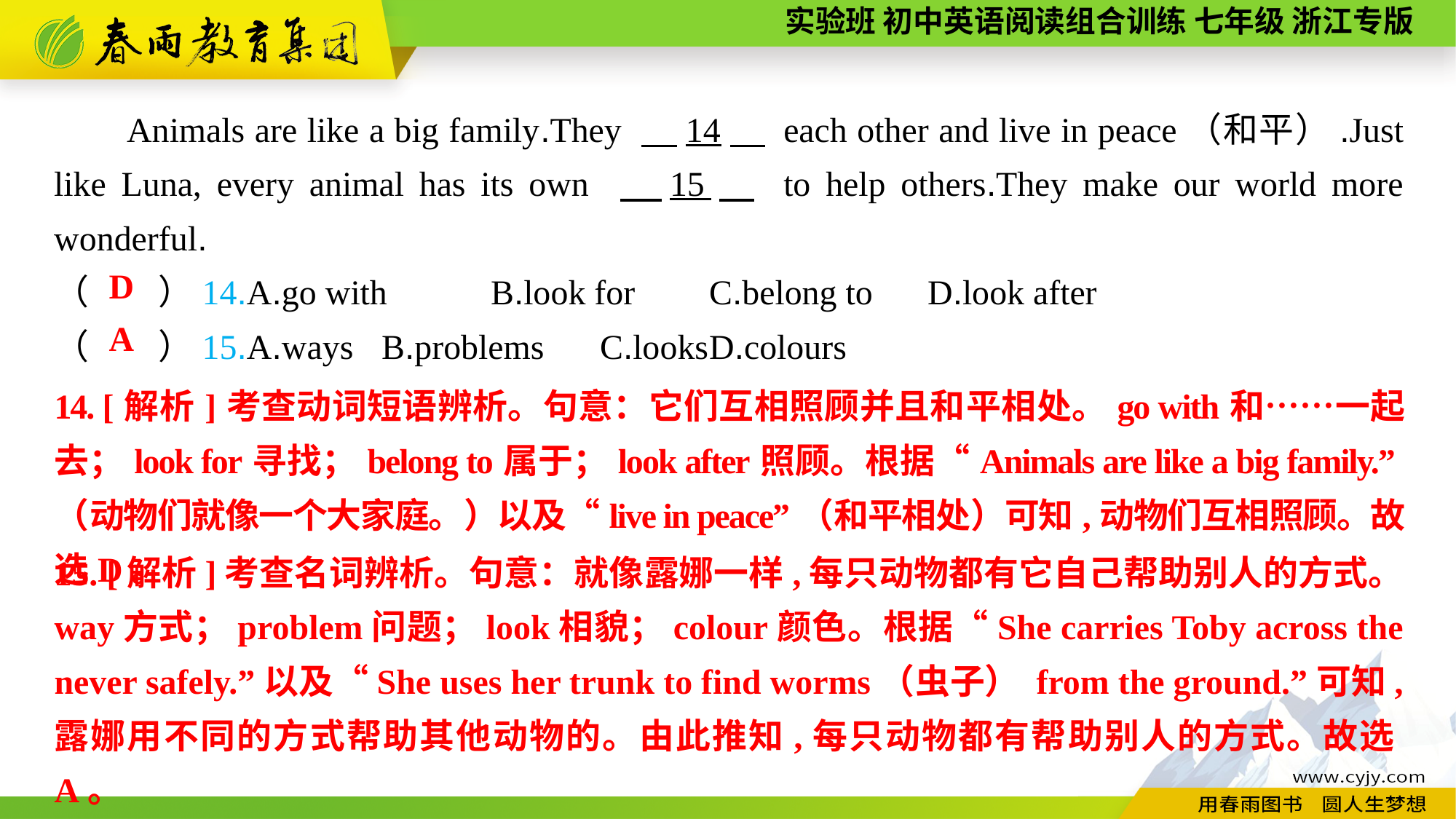

Animals are like a big family.They 　14　 each other and live in peace（和平）.Just like Luna, every animal has its own 　15　 to help others.They make our world more wonderful.
（　　）14.A.go with	B.look for	C.belong to	D.look after
（　　）15.A.ways	B.problems	C.looks	D.colours
D
A
14. [解析]考查动词短语辨析。句意：它们互相照顾并且和平相处。go with和……一起去；look for寻找；belong to属于；look after照顾。根据“Animals are like a big family.”（动物们就像一个大家庭。）以及“live in peace”（和平相处）可知,动物们互相照顾。故选D。
15. [解析]考查名词辨析。句意：就像露娜一样,每只动物都有它自己帮助别人的方式。way方式；problem问题；look相貌；colour颜色。根据“She carries Toby across the never safely.”以及“She uses her trunk to find worms（虫子） from the ground.”可知,露娜用不同的方式帮助其他动物的。由此推知,每只动物都有帮助别人的方式。故选A。